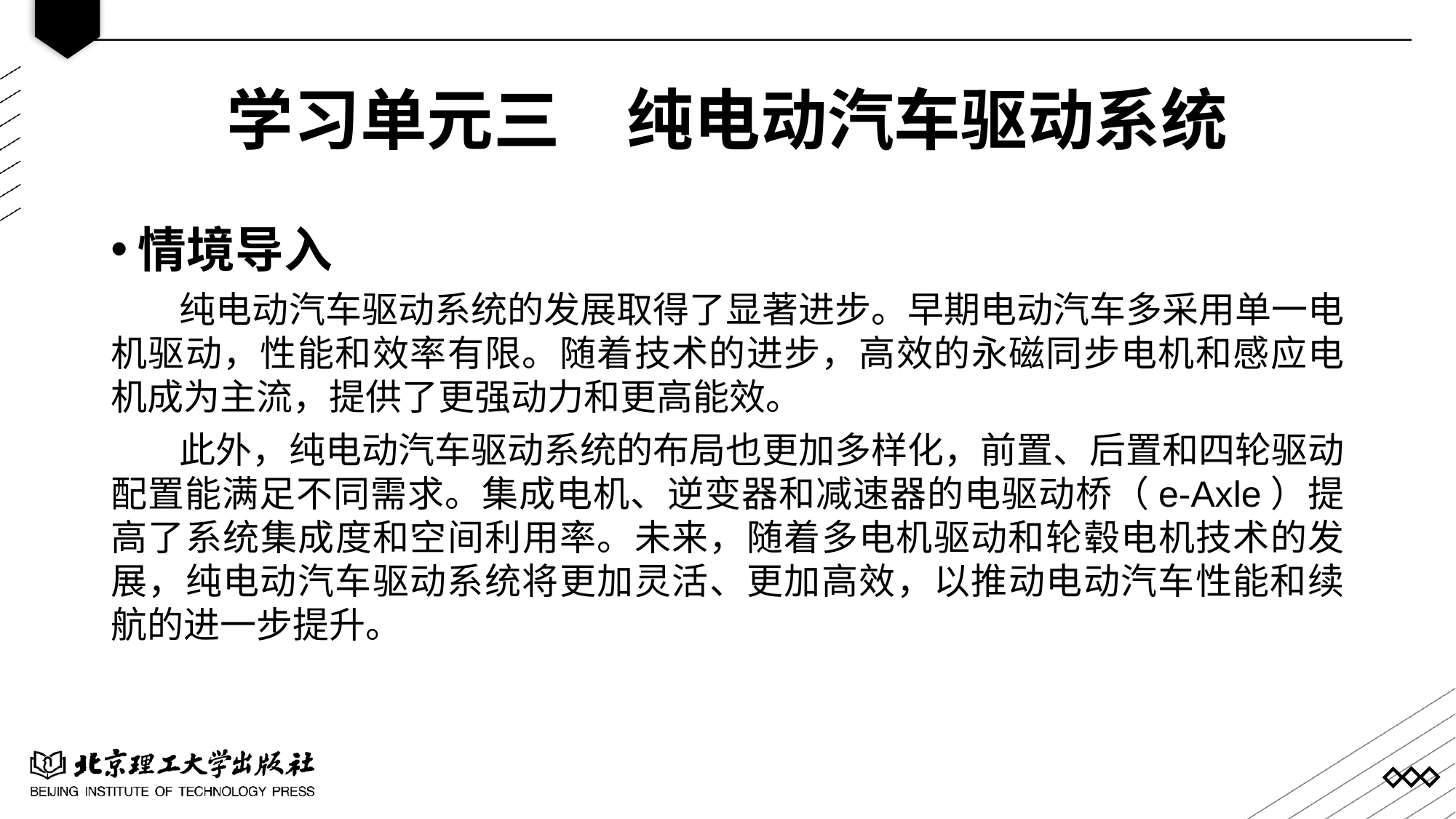

学习单元三　纯电动汽车驱动系统
情境导入
纯电动汽车驱动系统的发展取得了显著进步。早期电动汽车多采用单一电机驱动，性能和效率有限。随着技术的进步，高效的永磁同步电机和感应电机成为主流，提供了更强动力和更高能效。
此外，纯电动汽车驱动系统的布局也更加多样化，前置、后置和四轮驱动配置能满足不同需求。集成电机、逆变器和减速器的电驱动桥（e-Axle）提高了系统集成度和空间利用率。未来，随着多电机驱动和轮毂电机技术的发展，纯电动汽车驱动系统将更加灵活、更加高效，以推动电动汽车性能和续航的进一步提升。